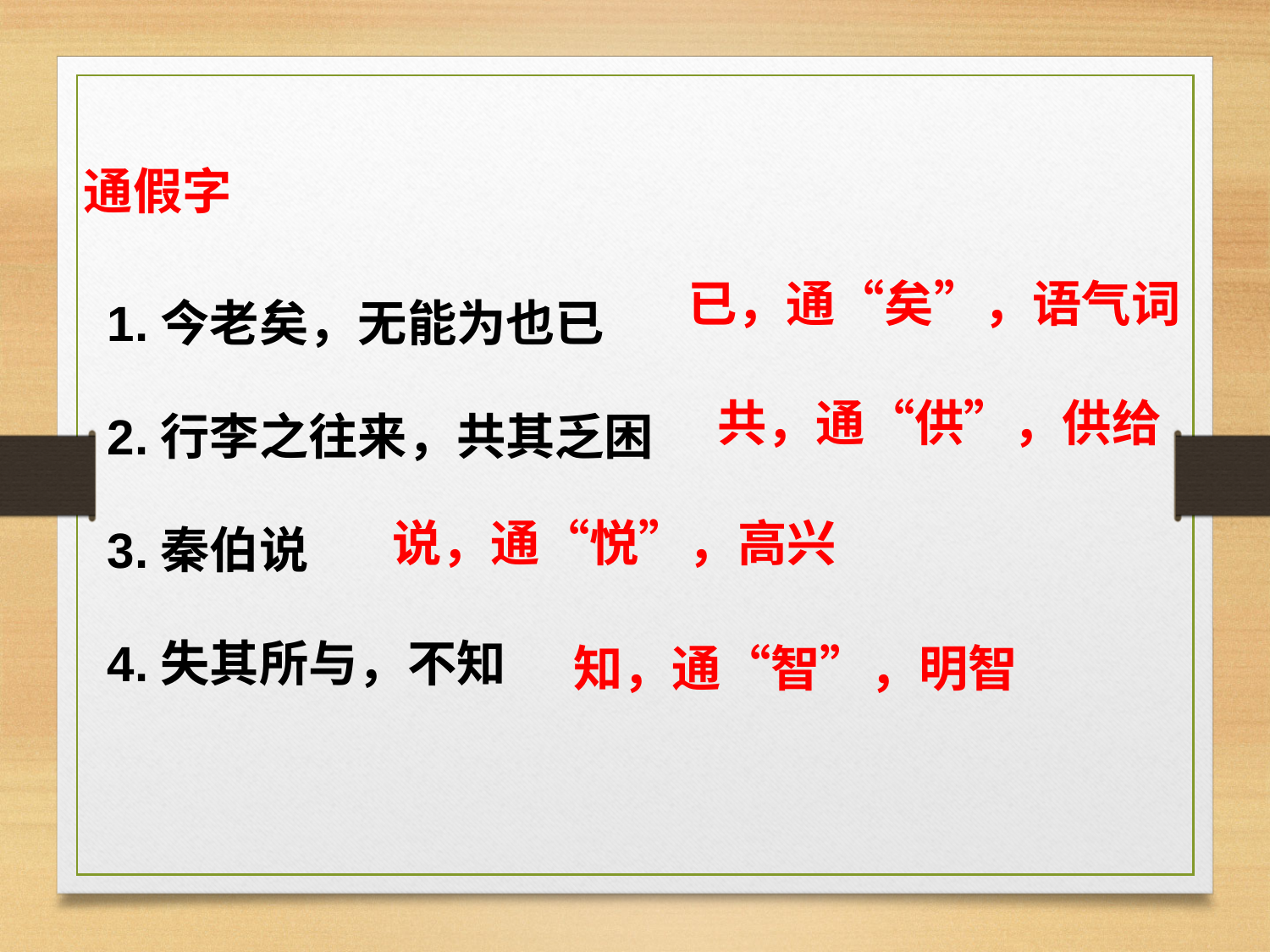

通假字
1.今老矣，无能为也已
2.行李之往来，共其乏困
3.秦伯说
4.失其所与，不知
已，通“矣”，语气词
共，通“供”，供给
说，通“悦”，高兴
知，通“智”，明智